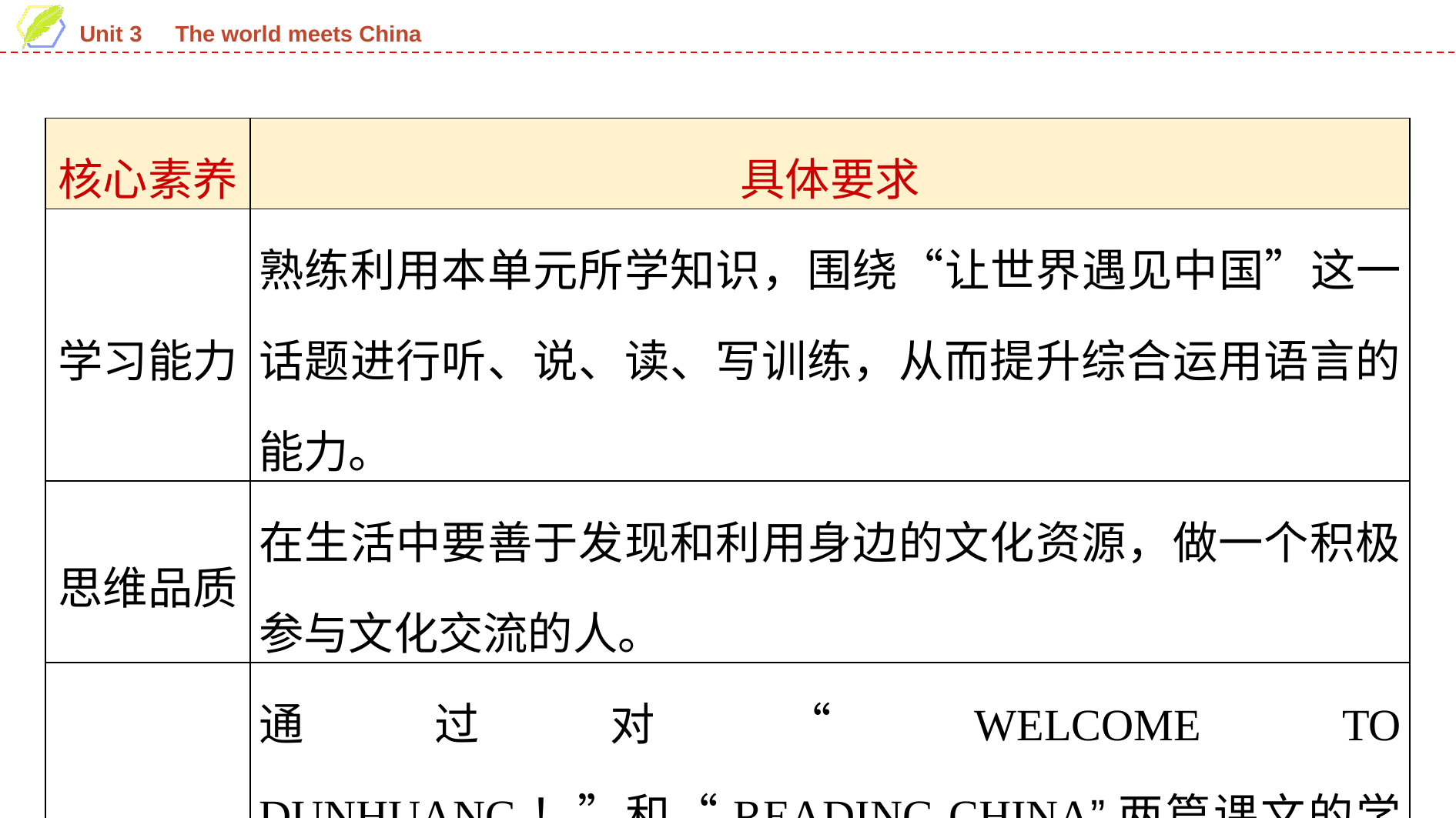

| 核心素养 | 具体要求 |
| --- | --- |
| 学习能力 | 熟练利用本单元所学知识，围绕“让世界遇见中国”这一话题进行听、说、读、写训练，从而提升综合运用语言的能力。 |
| 思维品质 | 在生活中要善于发现和利用身边的文化资源，做一个积极参与文化交流的人。 |
| 文化意识 | 通过对“WELCOME TO DUNHUANG！”和“READING CHINA”两篇课文的学习，了解中国文化，领略中国文学作品的魅力，树立文化自信。 |